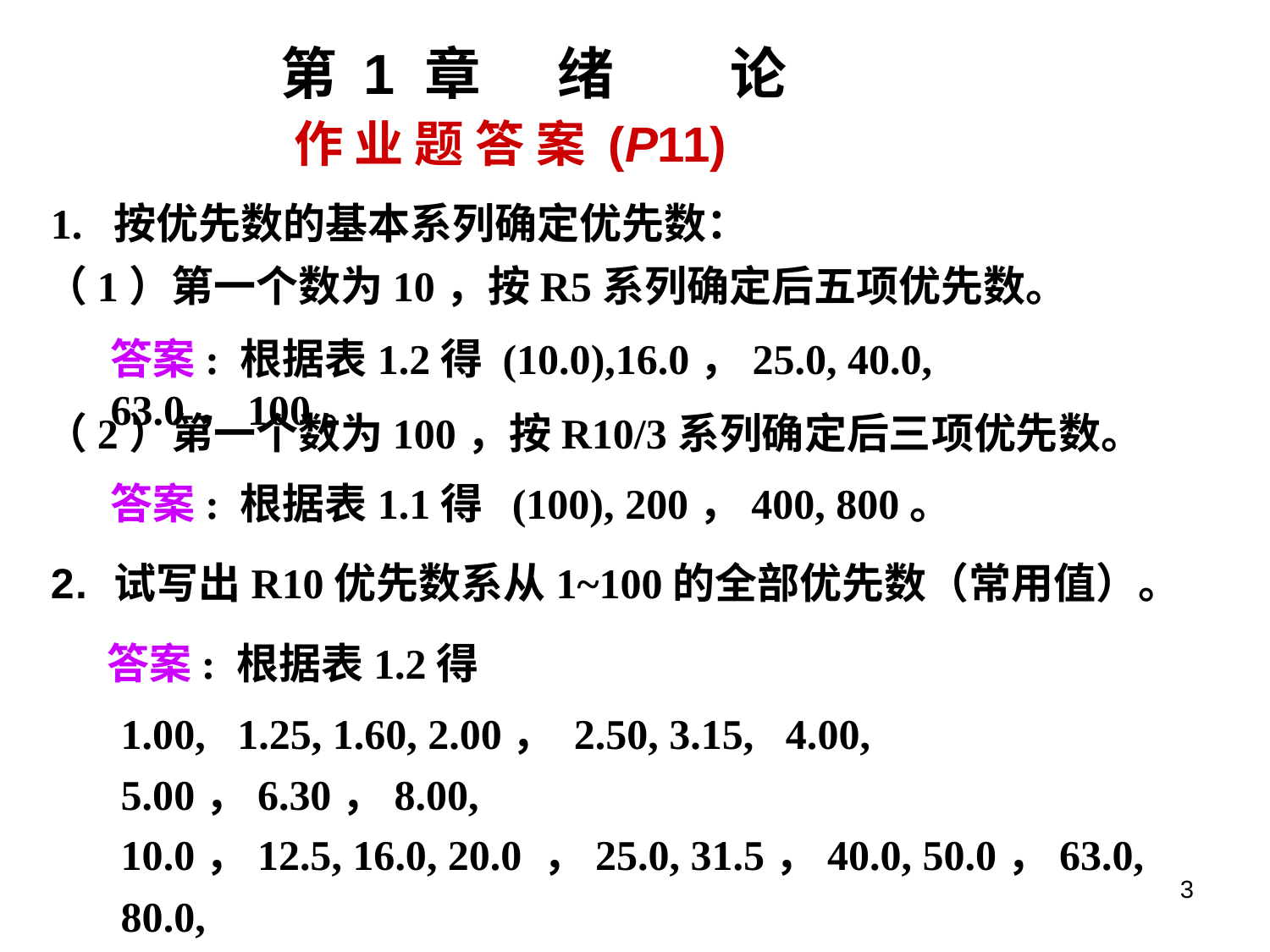

第 1 章      绪         论
      作 业 题 答 案 (P11)
1.  按优先数的基本系列确定优先数：
（1）第一个数为10，按R5系列确定后五项优先数。
答案: 根据表1.2得 (10.0),16.0，25.0, 40.0, 63.0，100。
（2）第一个数为100，按R10/3系列确定后三项优先数。
答案: 根据表1.1得  (100), 200，400, 800。
试写出R10优先数系从1~100的全部优先数（常用值）。
答案: 根据表1.2得
1.00,   1.25, 1.60, 2.00， 2.50, 3.15,   4.00, 5.00，6.30，8.00,
10.0，12.5, 16.0, 20.0 ，25.0, 31.5，40.0, 50.0，63.0,   80.0,
100。
3